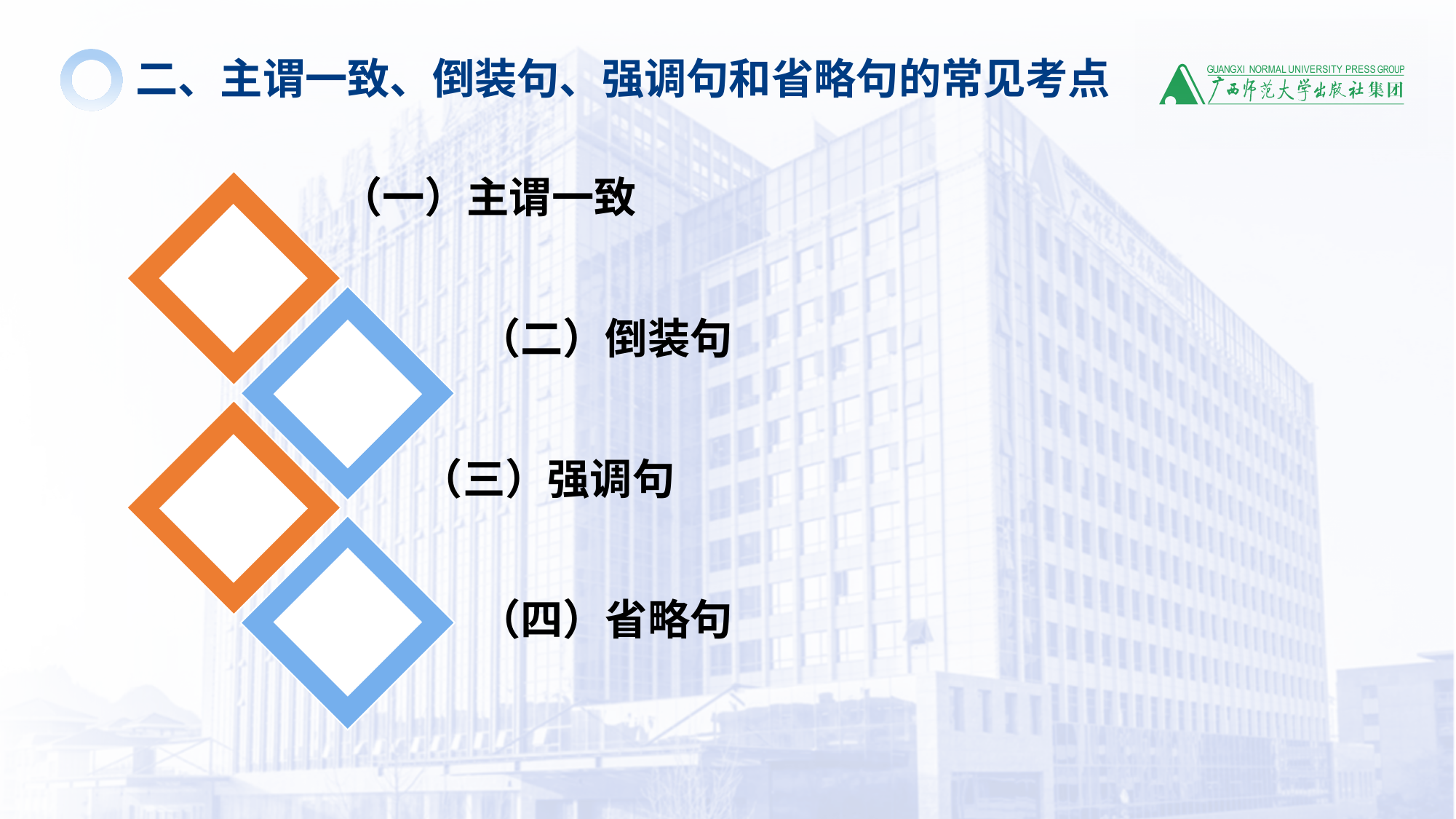

二、主谓一致、倒装句、强调句和省略句的常见考点

（一）主谓一致

（二）倒装句

（三）强调句

（四）省略句